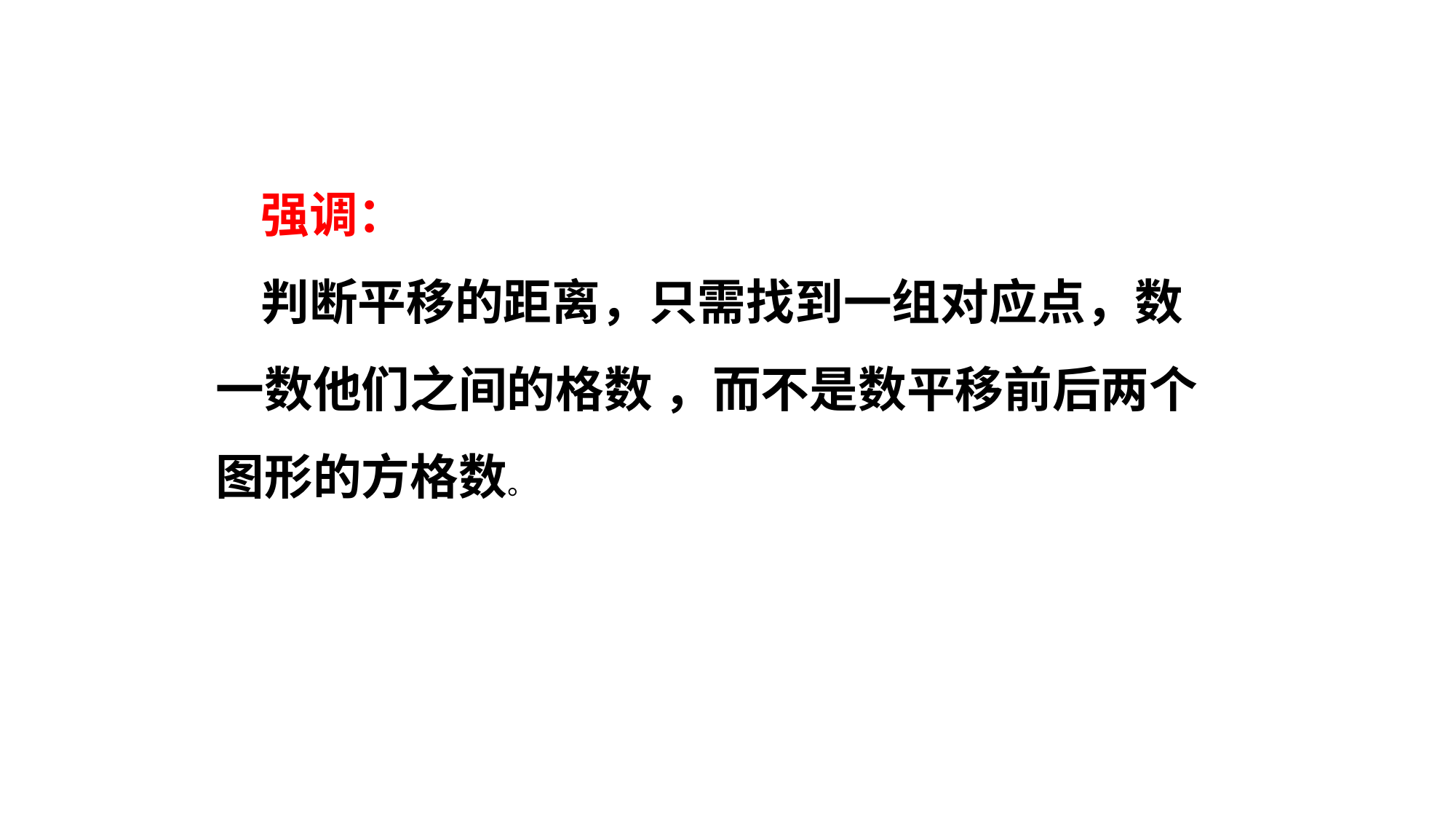

强调：
   判断平移的距离，只需找到一组对应点，数一数他们之间的格数 ，而不是数平移前后两个图形的方格数。